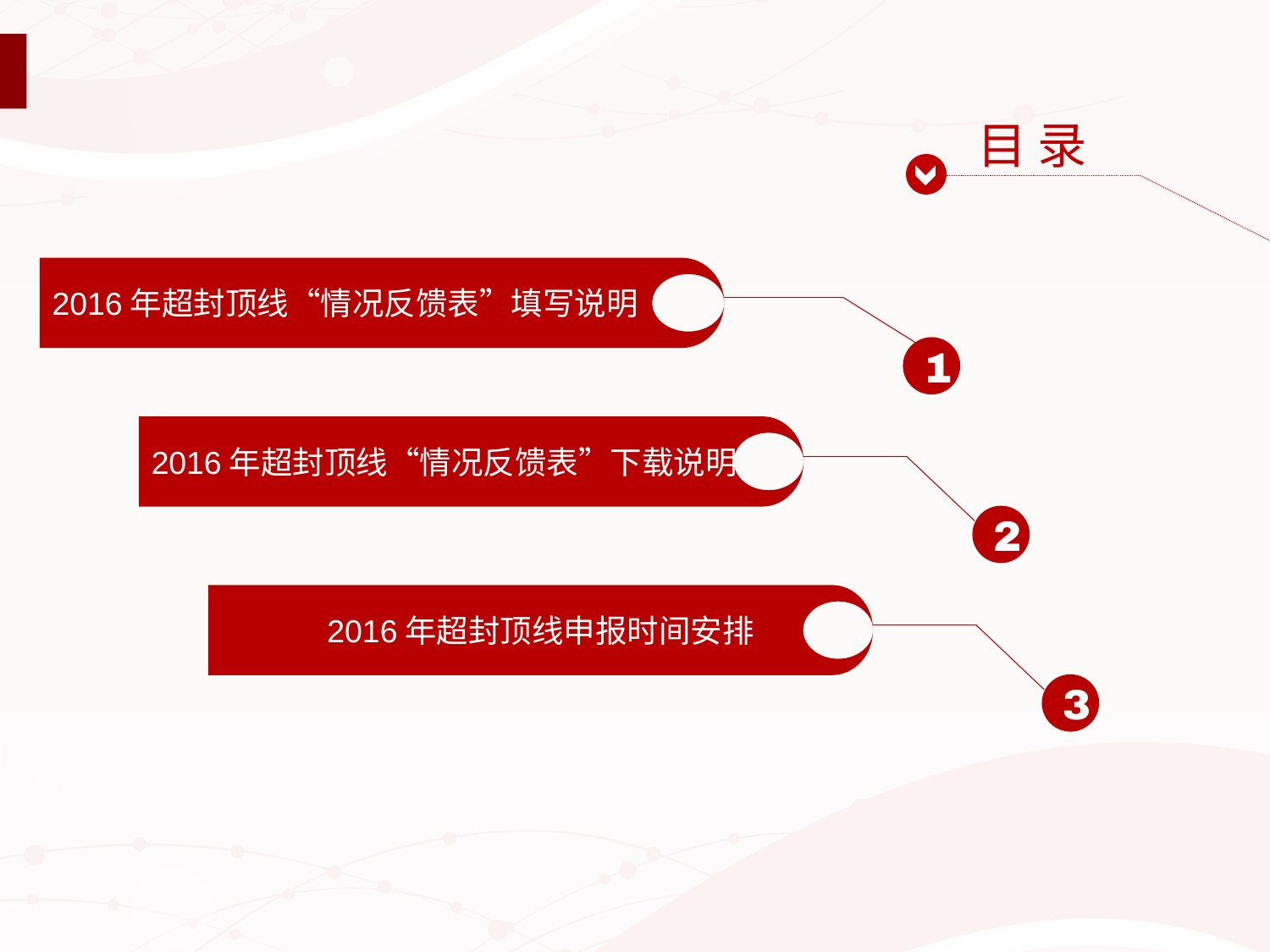

目 录

2016年超封顶线“情况反馈表”填写说明
1
2016年超封顶线“情况反馈表”下载说明
2
2016年超封顶线申报时间安排
3